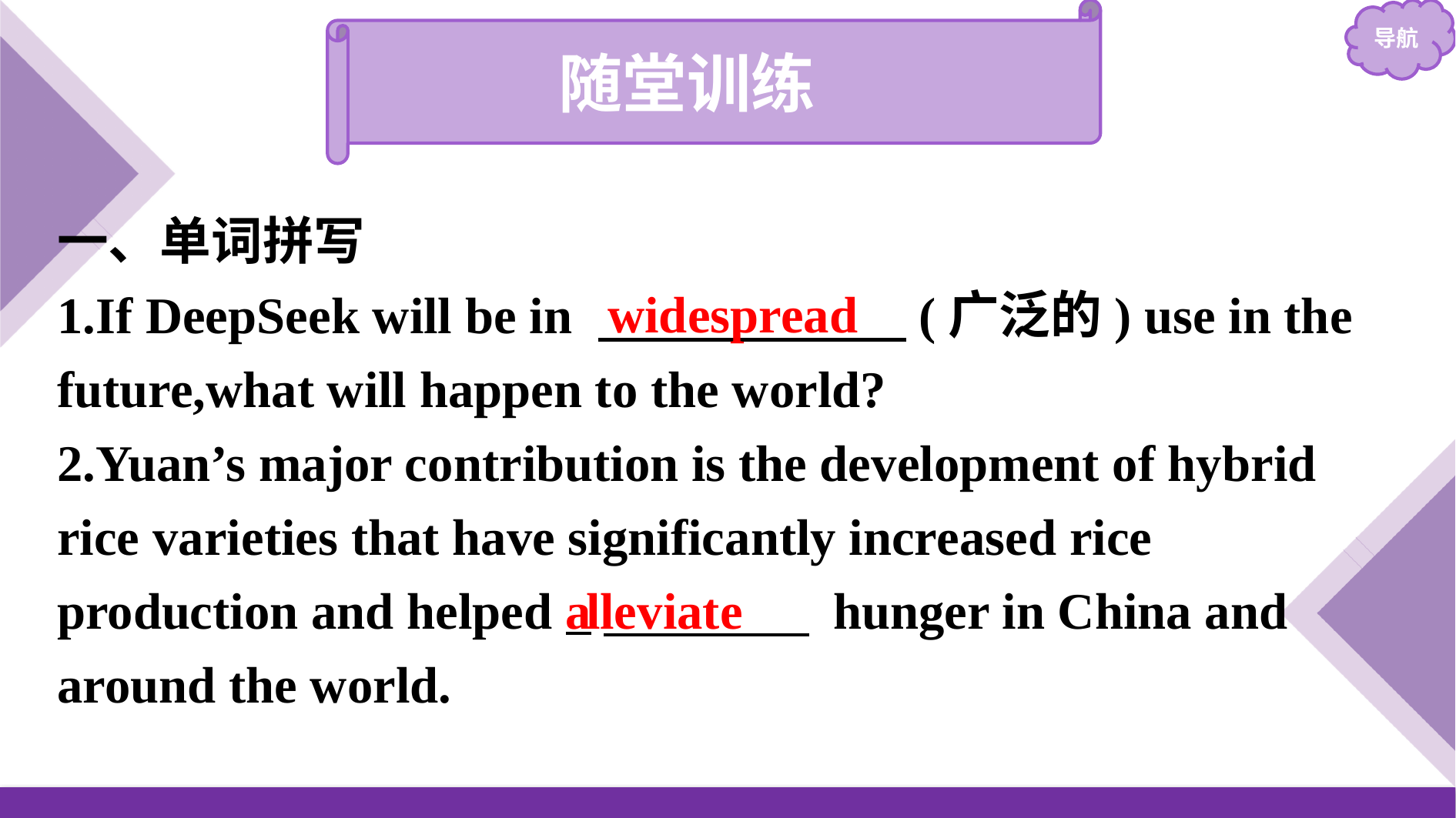

随堂训练
一、单词拼写
1.If DeepSeek will be in 　　　　　　(广泛的) use in the future,what will happen to the world?
2.Yuan’s major contribution is the development of hybrid rice varieties that have significantly increased rice production and helped a　　　　 hunger in China and around the world.
widespread
lleviate